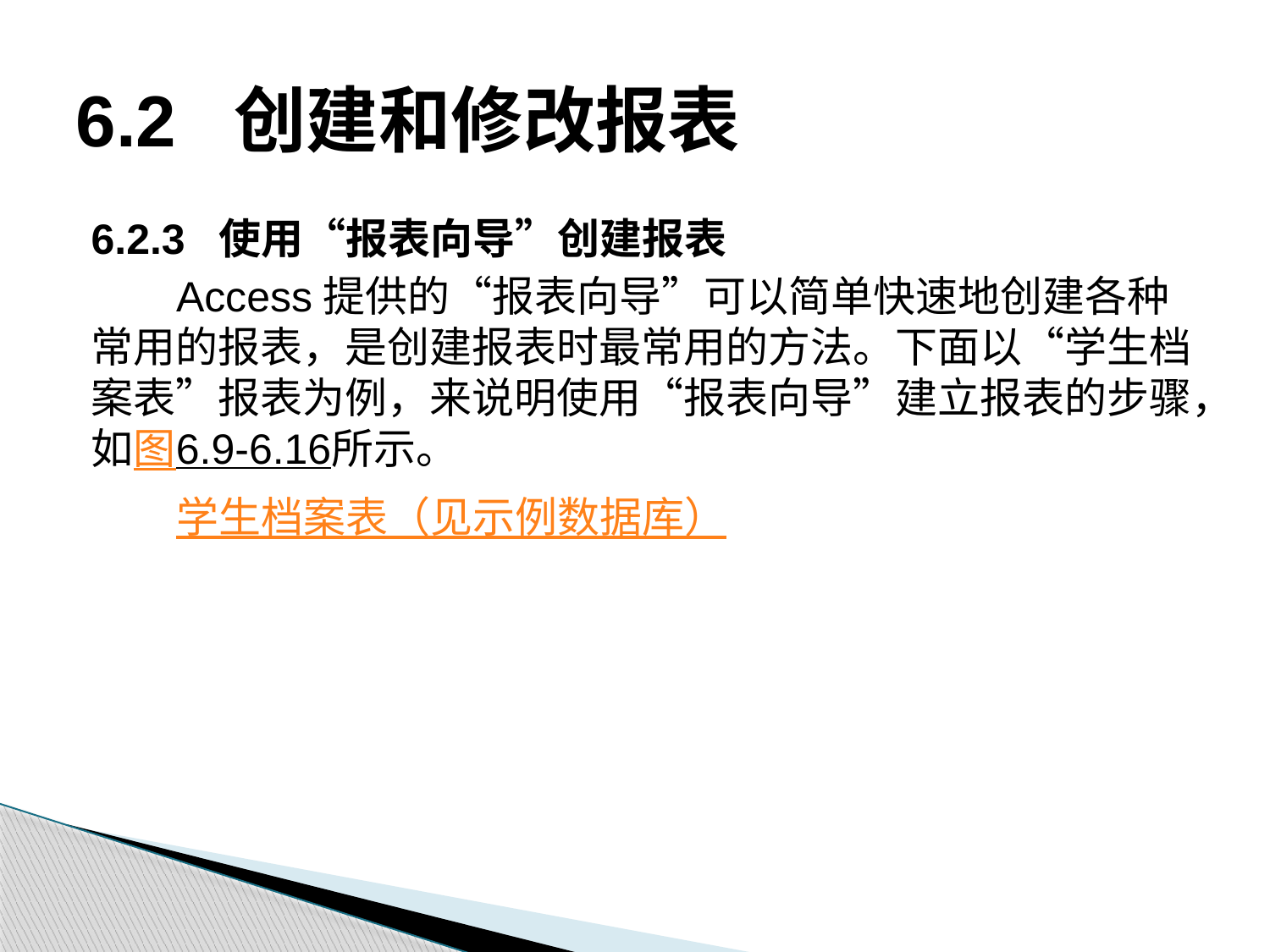

# 6.2  创建和修改报表
6.2.3  使用“报表向导”创建报表
Access提供的“报表向导”可以简单快速地创建各种常用的报表，是创建报表时最常用的方法。下面以“学生档案表”报表为例，来说明使用“报表向导”建立报表的步骤，如图6.9-6.16所示。
学生档案表（见示例数据库）